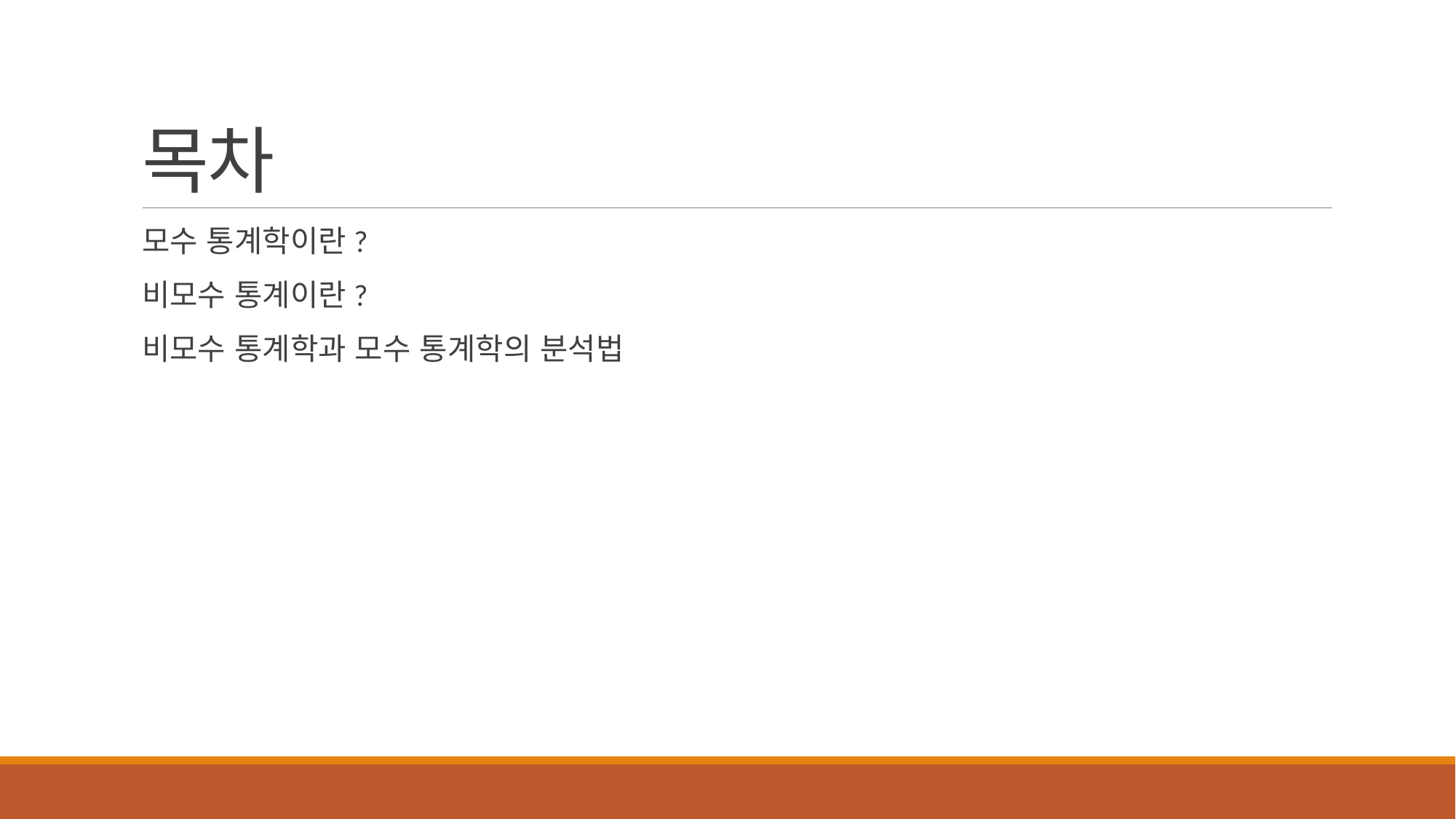

# 목차
모수 통계학이란?
비모수 통계이란?
비모수 통계학과 모수 통계학의 분석법